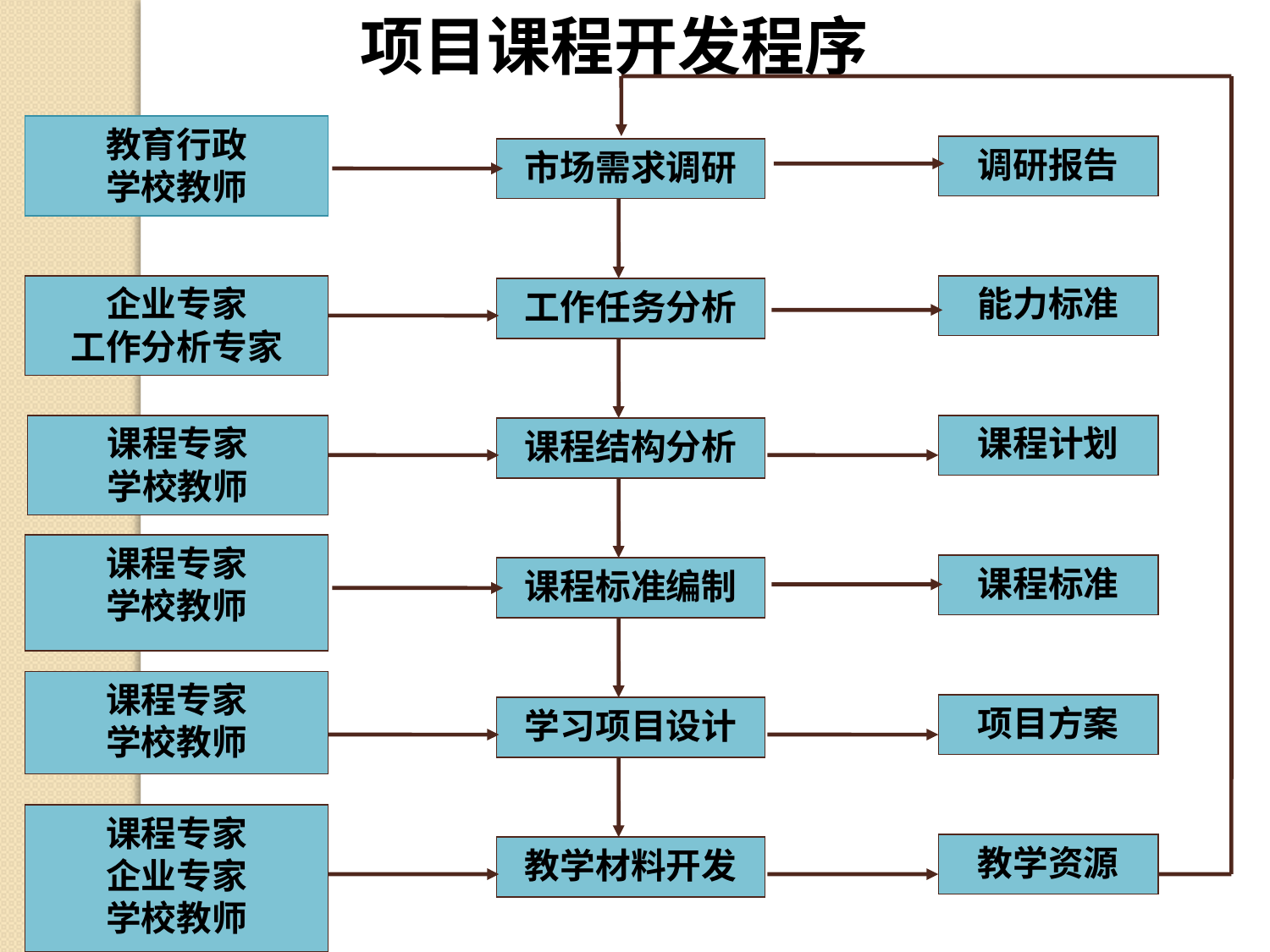

项目课程开发程序

教育行政
学校教师

调研报告
市场需求调研

工作任务分析

课程结构分析

课程标准编制

学习项目设计

教学材料开发

企业专家
工作分析专家
能力标准

课程专家
学校教师
课程计划

课程专家
学校教师
课程标准

课程专家
学校教师
项目方案

课程专家
企业专家
学校教师
教学资源